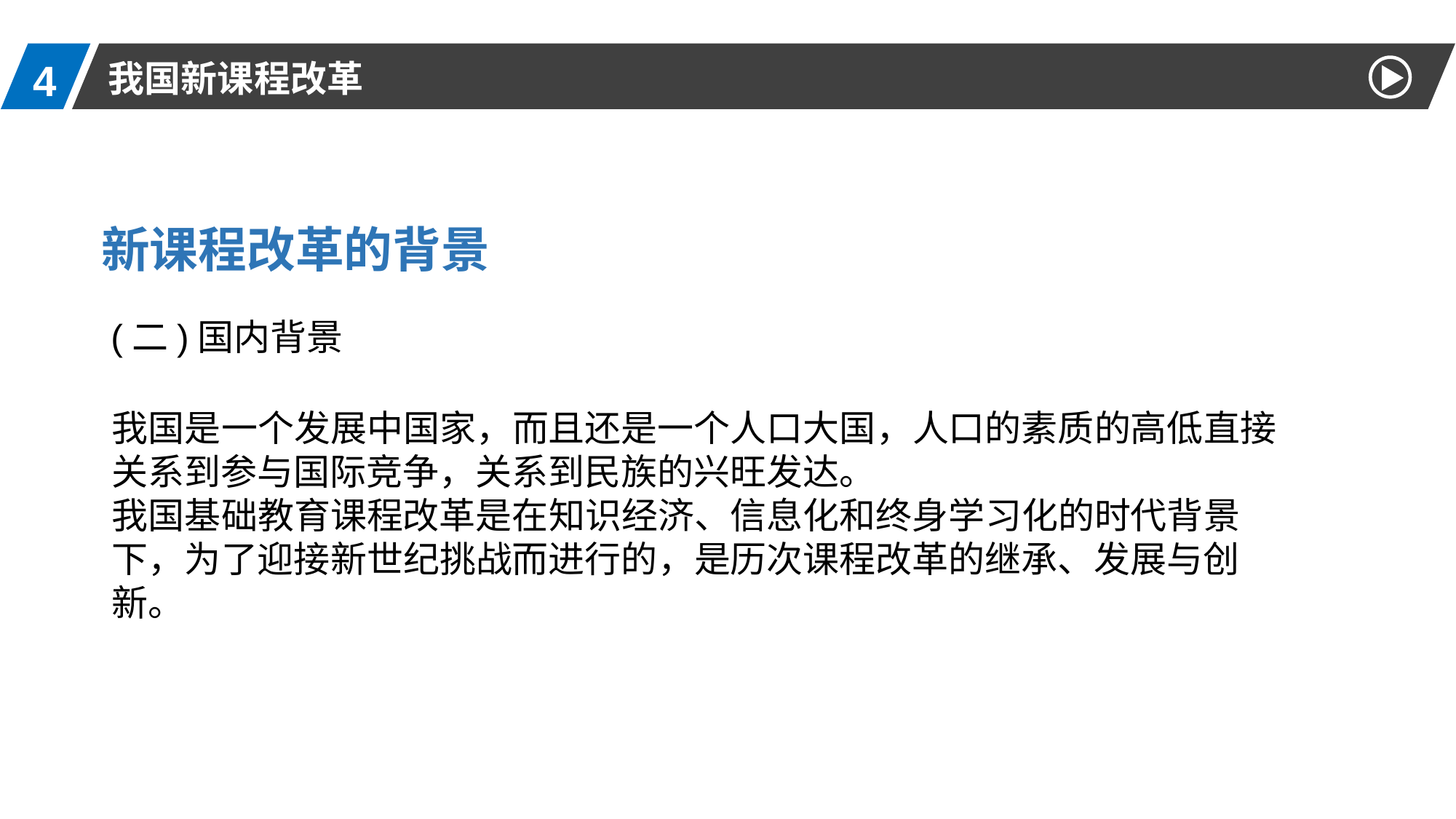

4
我国新课程改革

新课程改革的背景
(二)国内背景
我国是一个发展中国家，而且还是一个人口大国，人口的素质的高低直接关系到参与国际竞争，关系到民族的兴旺发达。
我国基础教育课程改革是在知识经济、信息化和终身学习化的时代背景下，为了迎接新世纪挑战而进行的，是历次课程改革的继承、发展与创新。